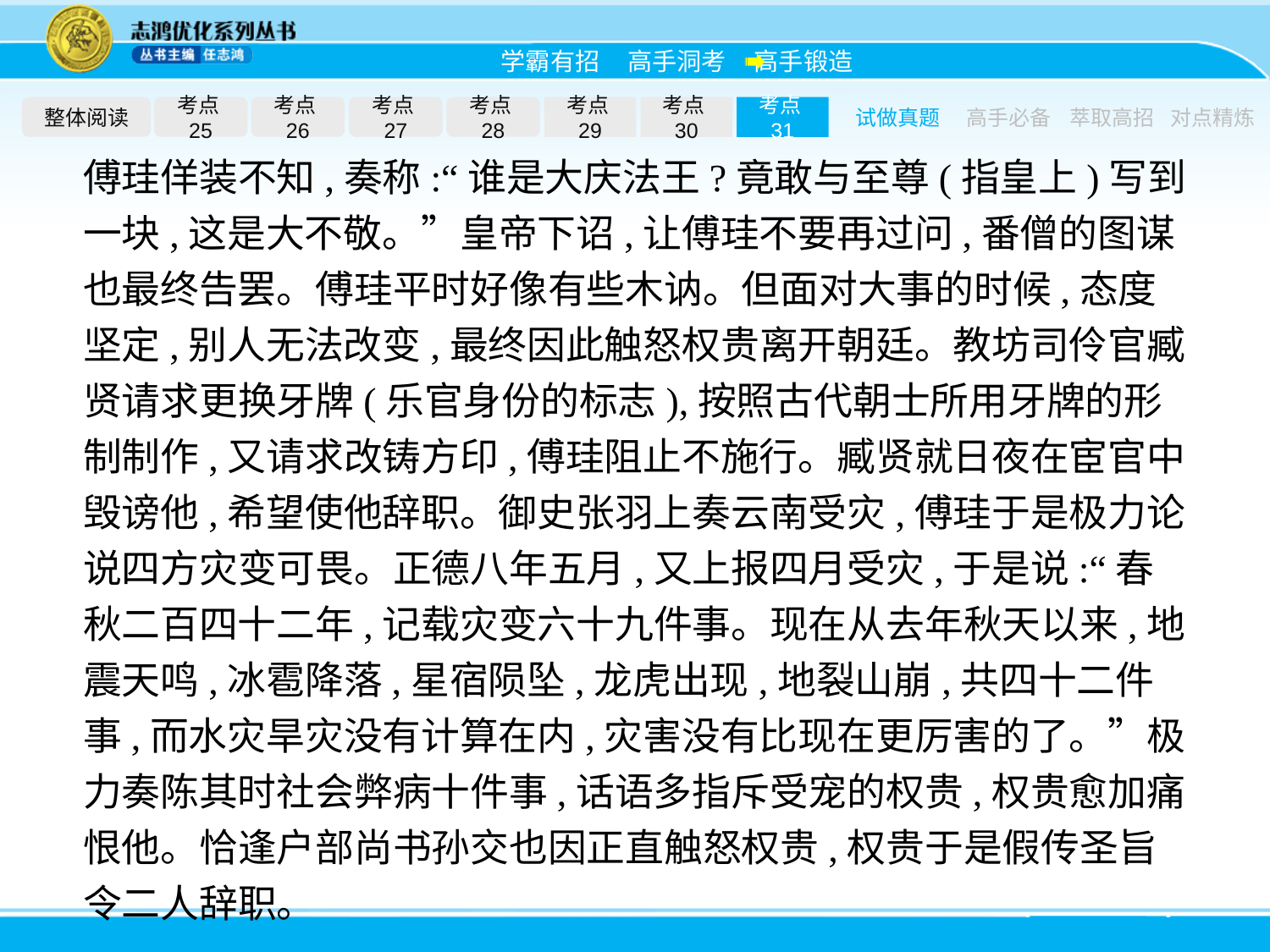

整体阅读
考点25
考点26
考点27
考点28
考点29
考点30
考点31
试做真题
高手必备
萃取高招
对点精炼
傅珪佯装不知,奏称:“谁是大庆法王?竟敢与至尊(指皇上)写到一块,这是大不敬。”皇帝下诏,让傅珪不要再过问,番僧的图谋也最终告罢。傅珪平时好像有些木讷。但面对大事的时候,态度坚定,别人无法改变,最终因此触怒权贵离开朝廷。教坊司伶官臧贤请求更换牙牌(乐官身份的标志),按照古代朝士所用牙牌的形制制作,又请求改铸方印,傅珪阻止不施行。臧贤就日夜在宦官中毁谤他,希望使他辞职。御史张羽上奏云南受灾,傅珪于是极力论说四方灾变可畏。正德八年五月,又上报四月受灾,于是说:“春秋二百四十二年,记载灾变六十九件事。现在从去年秋天以来,地震天鸣,冰雹降落,星宿陨坠,龙虎出现,地裂山崩,共四十二件事,而水灾旱灾没有计算在内,灾害没有比现在更厉害的了。”极力奏陈其时社会弊病十件事,话语多指斥受宠的权贵,权贵愈加痛恨他。恰逢户部尚书孙交也因正直触怒权贵,权贵于是假传圣旨令二人辞职。